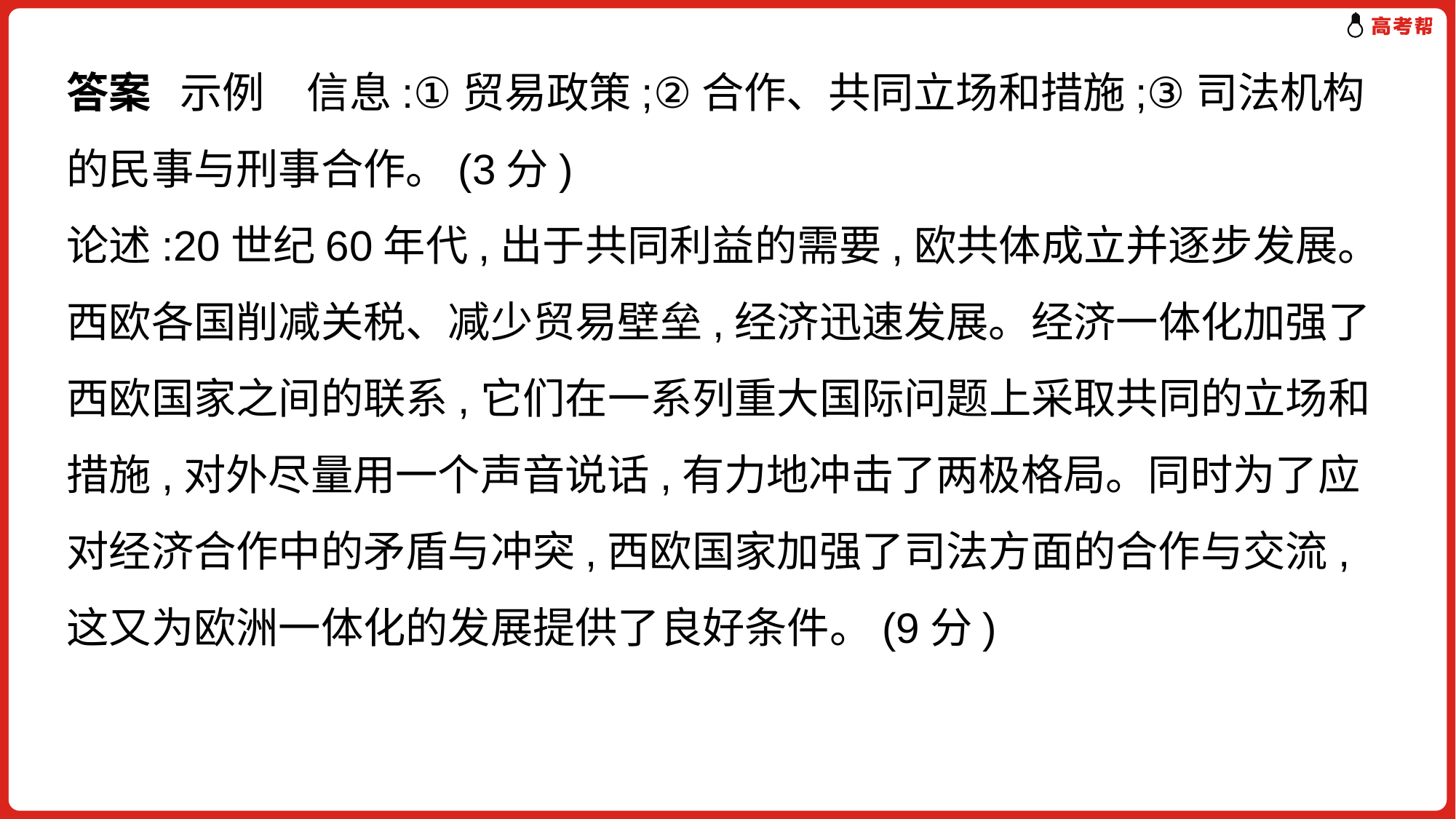

答案   示例　信息:①贸易政策;②合作、共同立场和措施;③司法机构的民事与刑事合作。(3分)
论述:20世纪60年代,出于共同利益的需要,欧共体成立并逐步发展。西欧各国削减关税、减少贸易壁垒,经济迅速发展。经济一体化加强了西欧国家之间的联系,它们在一系列重大国际问题上采取共同的立场和措施,对外尽量用一个声音说话,有力地冲击了两极格局。同时为了应对经济合作中的矛盾与冲突,西欧国家加强了司法方面的合作与交流,这又为欧洲一体化的发展提供了良好条件。(9分)